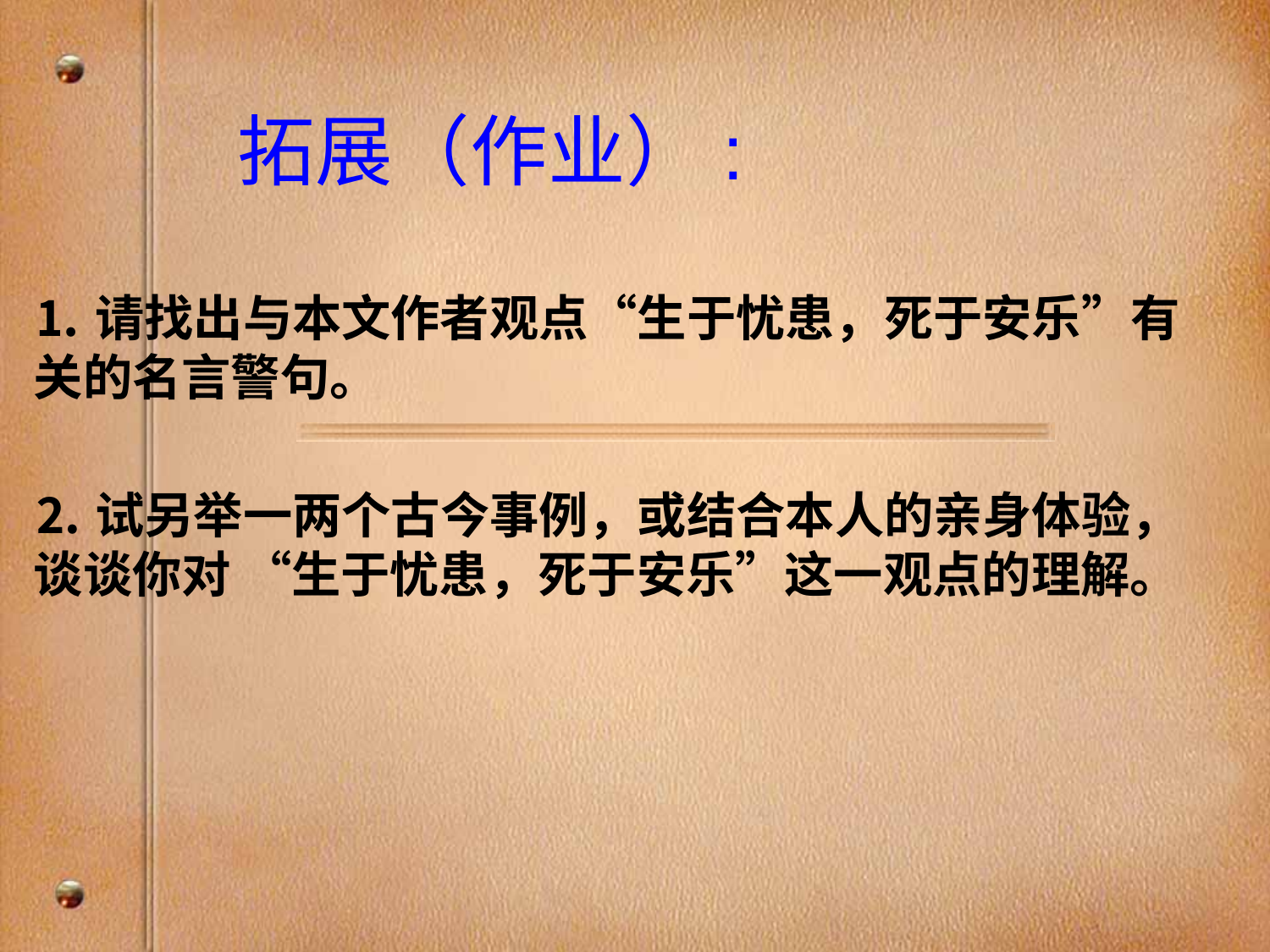

# 拓展（作业）:

⒈请找出与本文作者观点“生于忧患，死于安乐”有关的名言警句。

⒉试另举一两个古今事例，或结合本人的亲身体验，    谈谈你对 “生于忧患，死于安乐”这一观点的理解。